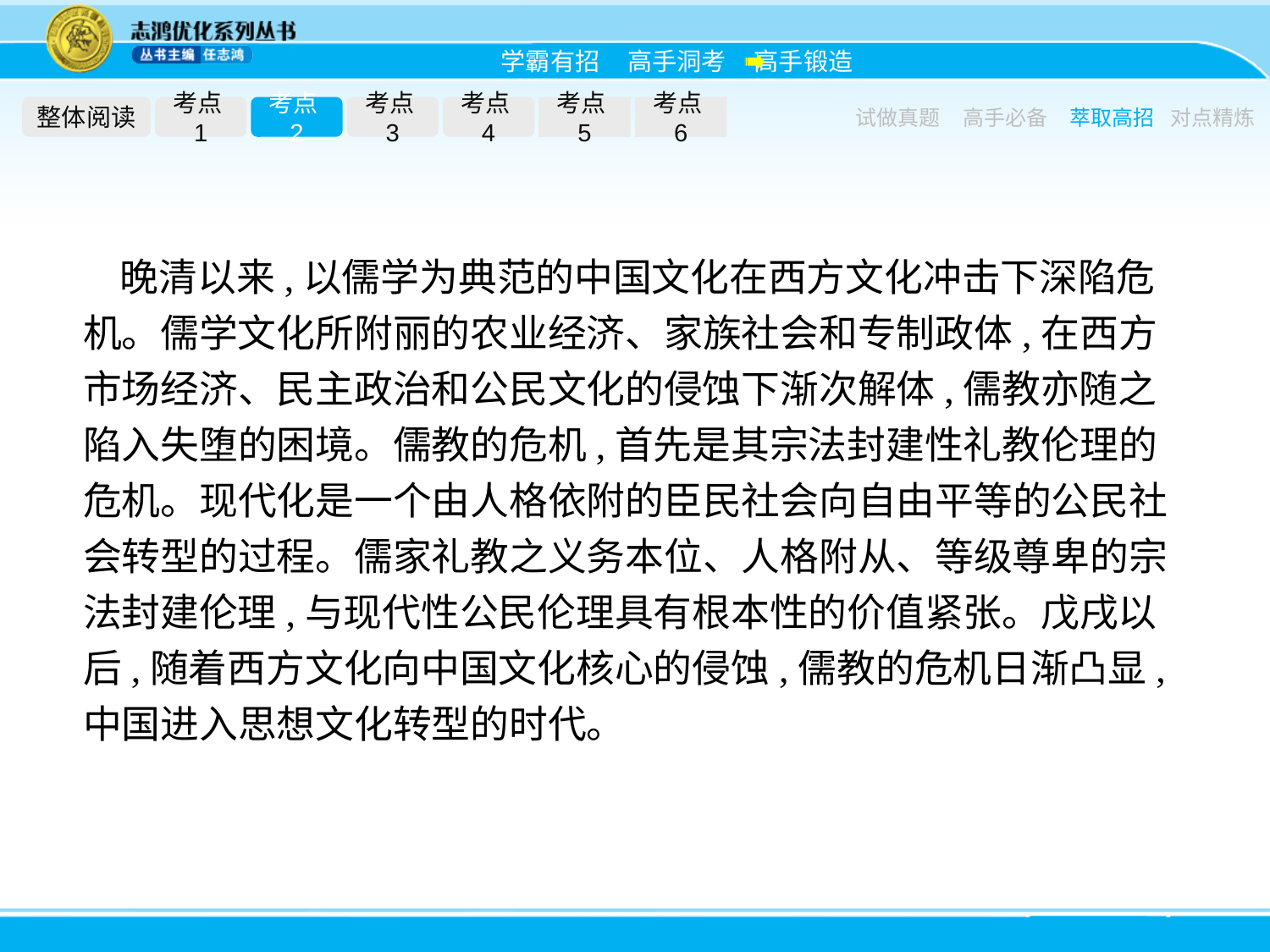

整体阅读
考点1
考点2
考点3
考点4
考点5
考点6
试做真题
高手必备
萃取高招
对点精炼
晚清以来,以儒学为典范的中国文化在西方文化冲击下深陷危机。儒学文化所附丽的农业经济、家族社会和专制政体,在西方市场经济、民主政治和公民文化的侵蚀下渐次解体,儒教亦随之陷入失堕的困境。儒教的危机,首先是其宗法封建性礼教伦理的危机。现代化是一个由人格依附的臣民社会向自由平等的公民社会转型的过程。儒家礼教之义务本位、人格附从、等级尊卑的宗法封建伦理,与现代性公民伦理具有根本性的价值紧张。戊戌以后,随着西方文化向中国文化核心的侵蚀,儒教的危机日渐凸显,中国进入思想文化转型的时代。